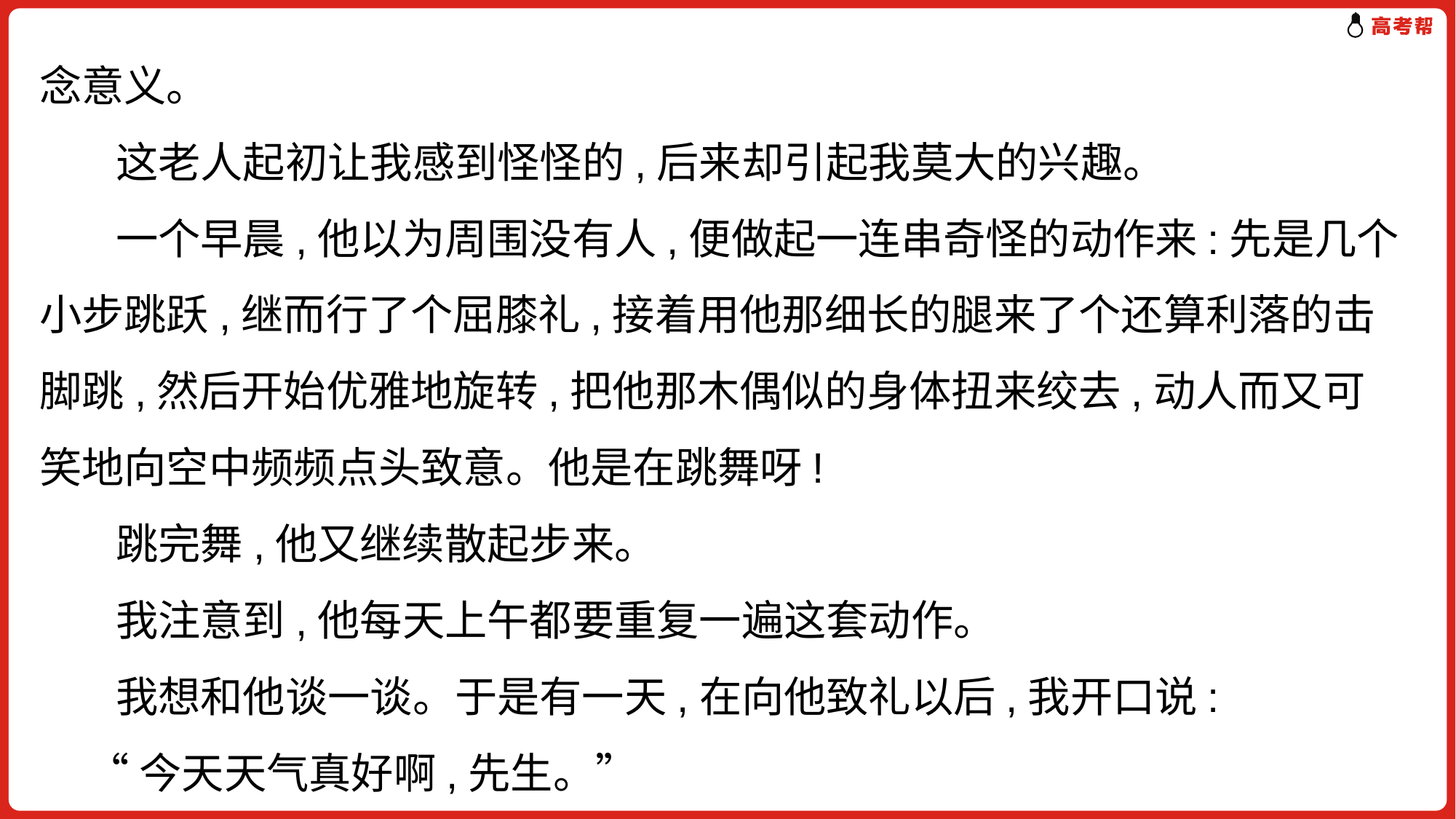

念意义。
       这老人起初让我感到怪怪的,后来却引起我莫大的兴趣。
       一个早晨,他以为周围没有人,便做起一连串奇怪的动作来:先是几个小步跳跃,继而行了个屈膝礼,接着用他那细长的腿来了个还算利落的击脚跳,然后开始优雅地旋转,把他那木偶似的身体扭来绞去,动人而又可笑地向空中频频点头致意。他是在跳舞呀!
       跳完舞,他又继续散起步来。
       我注意到,他每天上午都要重复一遍这套动作。
       我想和他谈一谈。于是有一天,在向他致礼以后,我开口说:
     “今天天气真好啊,先生。”